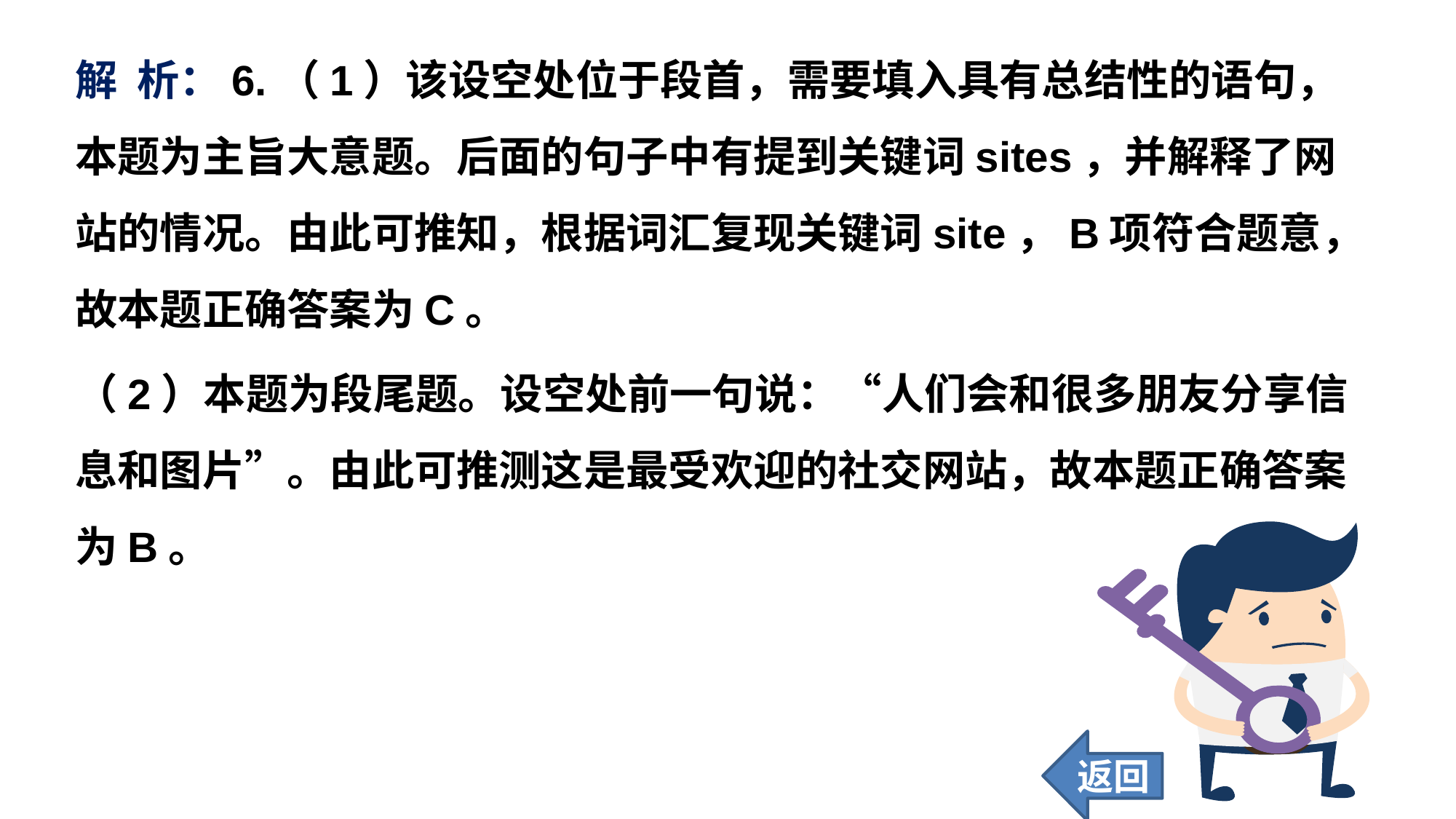

解  析：6.（1）该设空处位于段首，需要填入具有总结性的语句，本题为主旨大意题。后面的句子中有提到关键词sites，并解释了网站的情况。由此可推知，根据词汇复现关键词site，B项符合题意，故本题正确答案为C。
（2）本题为段尾题。设空处前一句说：“人们会和很多朋友分享信息和图片”。由此可推测这是最受欢迎的社交网站，故本题正确答案为B。

返回
61